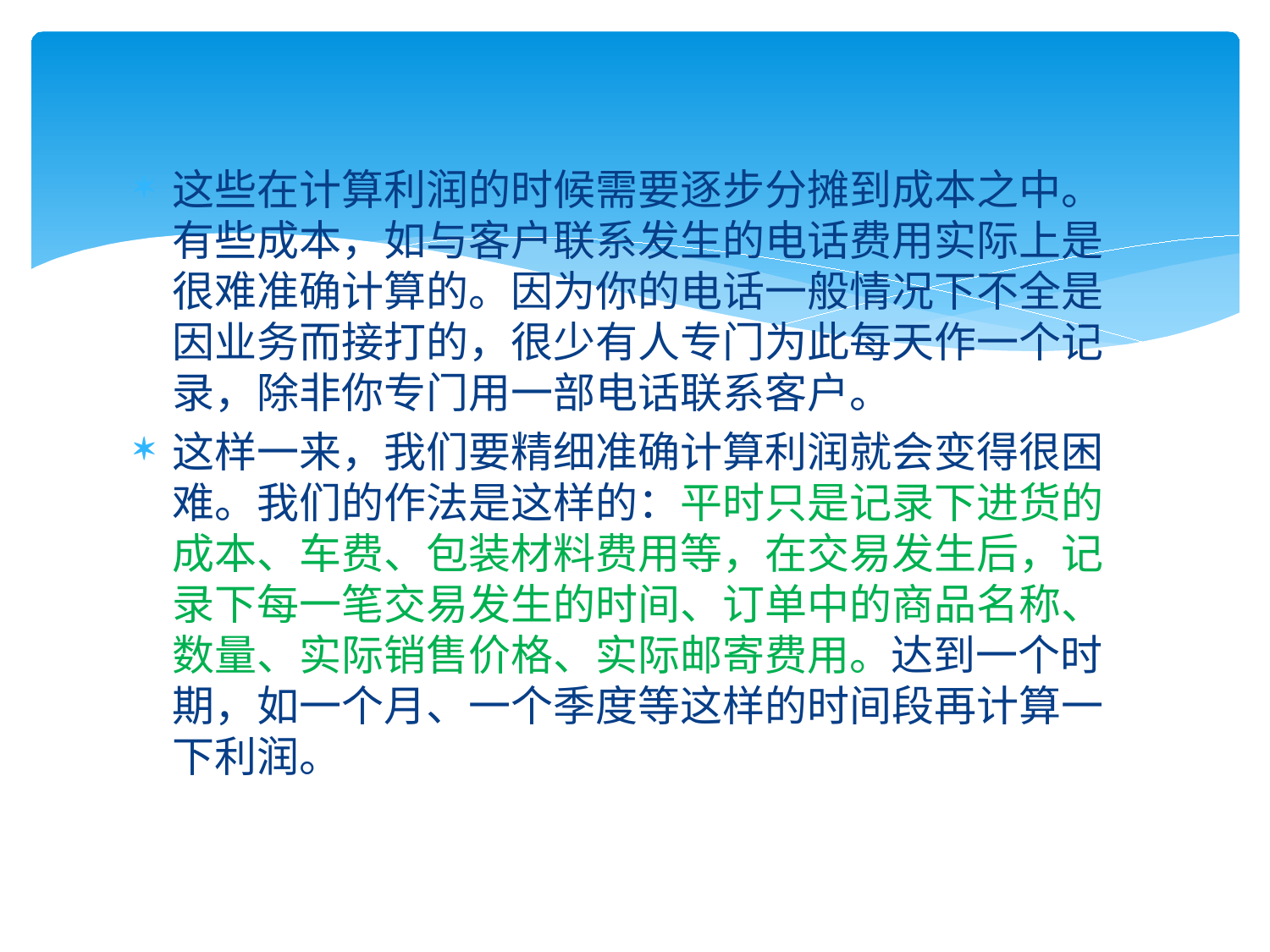

这些在计算利润的时候需要逐步分摊到成本之中。有些成本，如与客户联系发生的电话费用实际上是很难准确计算的。因为你的电话一般情况下不全是因业务而接打的，很少有人专门为此每天作一个记录，除非你专门用一部电话联系客户。
这样一来，我们要精细准确计算利润就会变得很困难。我们的作法是这样的：平时只是记录下进货的成本、车费、包装材料费用等，在交易发生后，记录下每一笔交易发生的时间、订单中的商品名称、数量、实际销售价格、实际邮寄费用。达到一个时期，如一个月、一个季度等这样的时间段再计算一下利润。